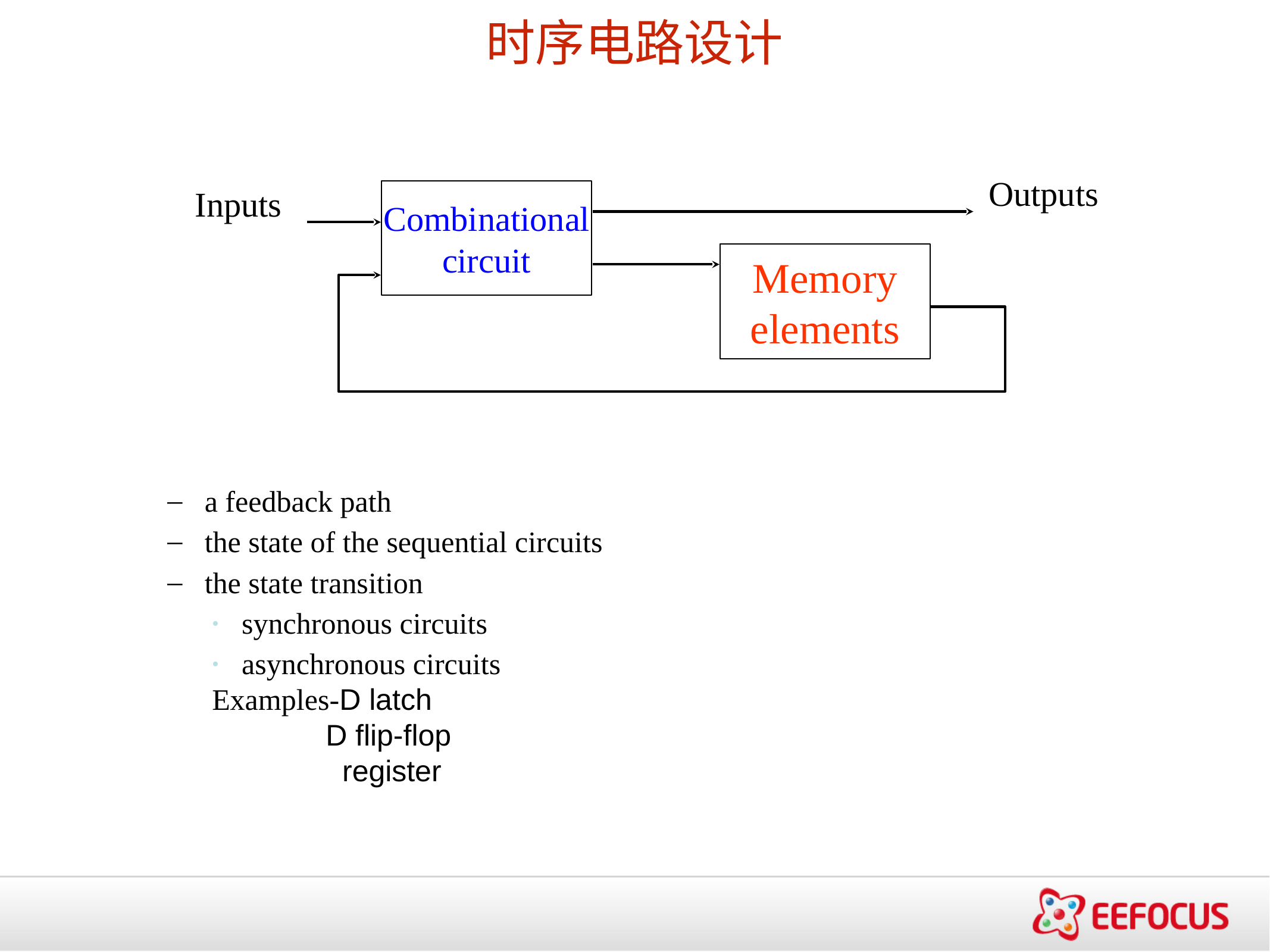

时序电路设计
Outputs
Inputs

Combinational
circuit

Memory
elements

a feedback path
the state of the sequential circuits
the state transition
synchronous circuits
asynchronous circuits
Examples-D latch
                   D flip-flop
                     register